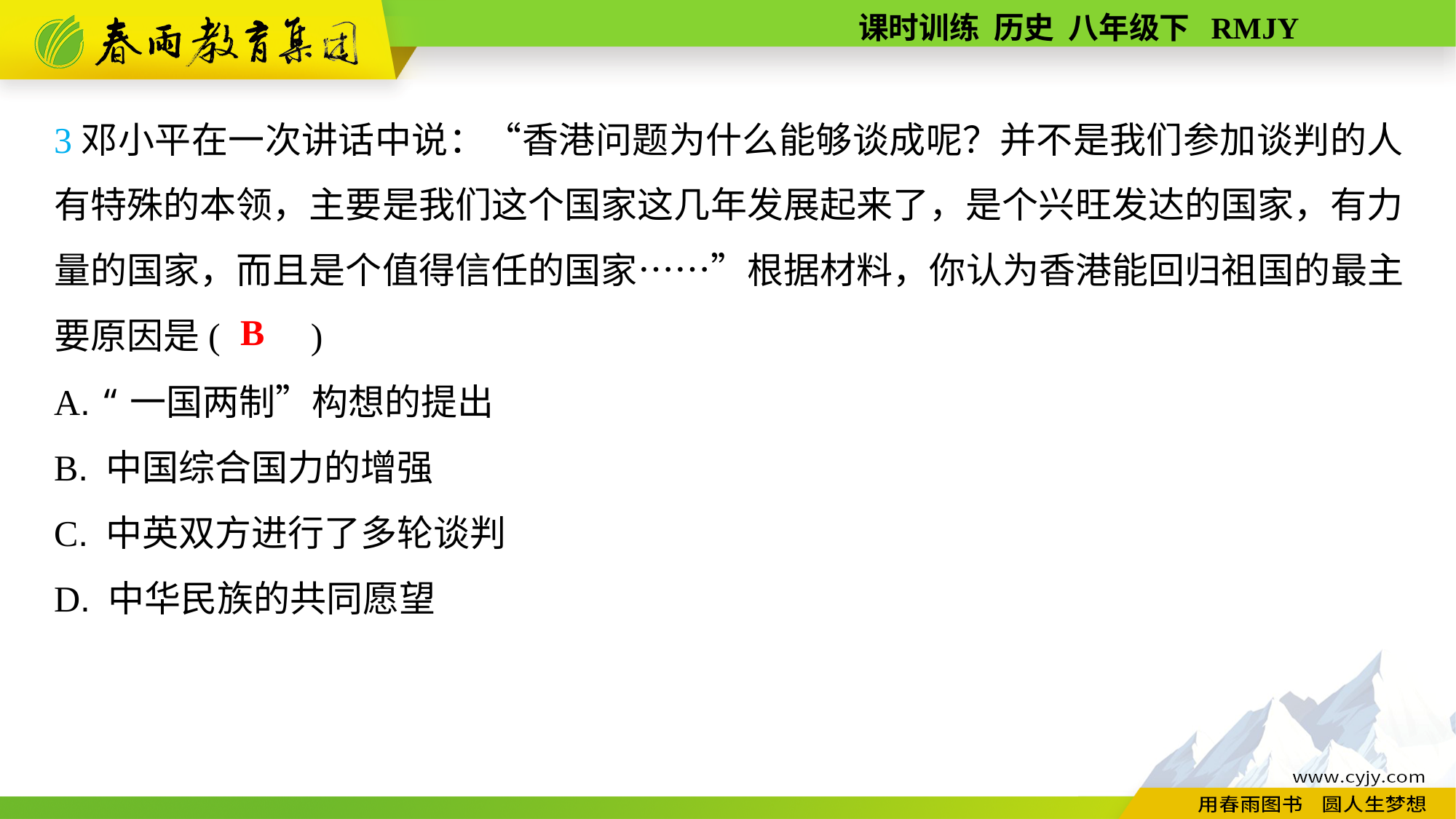

3邓小平在一次讲话中说：“香港问题为什么能够谈成呢？并不是我们参加谈判的人有特殊的本领，主要是我们这个国家这几年发展起来了，是个兴旺发达的国家，有力量的国家，而且是个值得信任的国家……”根据材料，你认为香港能回归祖国的最主要原因是(　　)
A. “一国两制”构想的提出
B. 中国综合国力的增强
C. 中英双方进行了多轮谈判
D. 中华民族的共同愿望
B